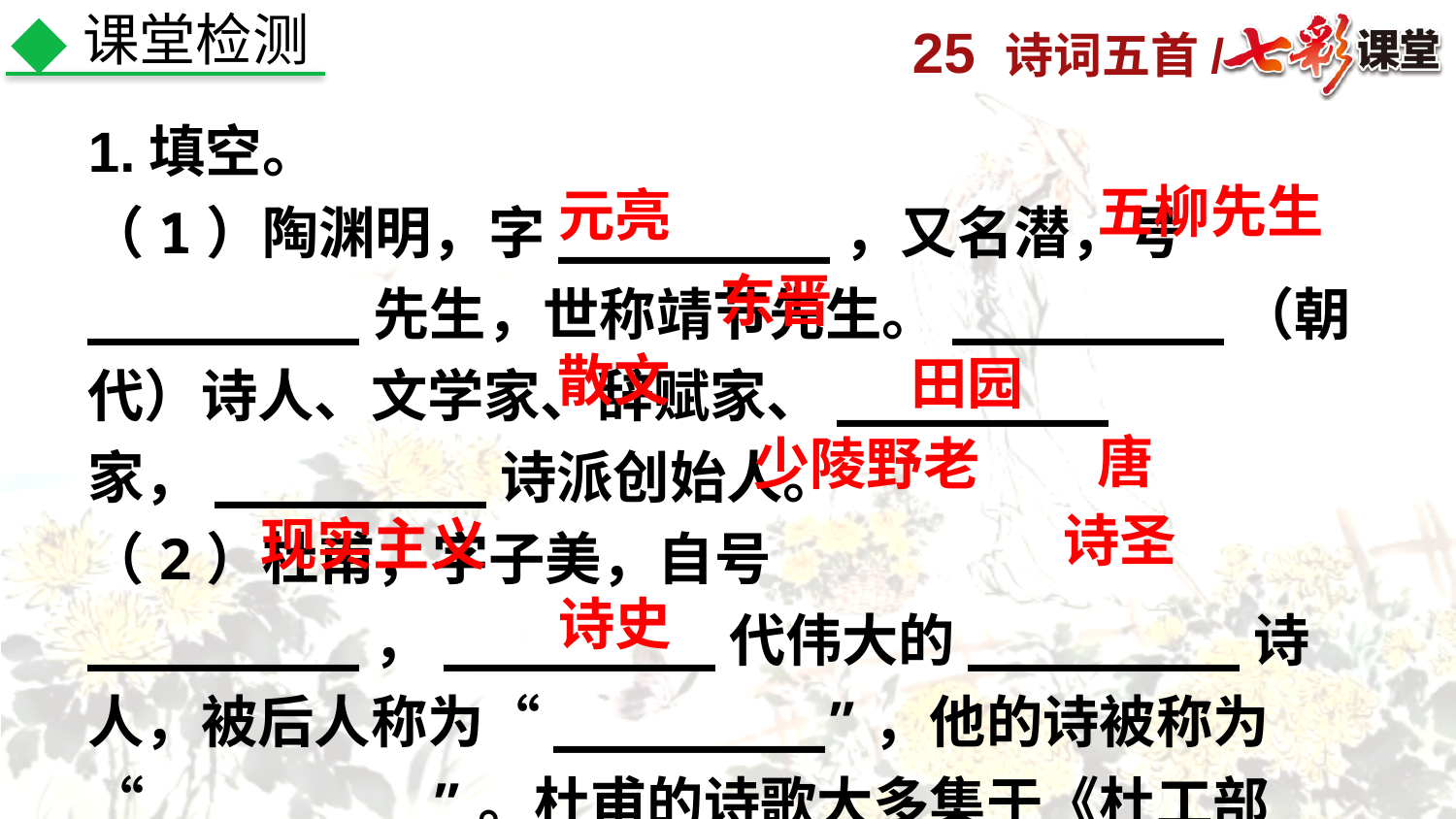

课堂检测

1.填空。
（1）陶渊明，字________，又名潜，号________先生，世称靖节先生。________（朝代）诗人、文学家、辞赋家、________家，________诗派创始人。
（2）杜甫，字子美，自号________，________代伟大的________诗人，被后人称为“________”，他的诗被称为“________”。杜甫的诗歌大多集于《杜工部集》。
五柳先生
元亮
东晋
散文
田园
唐
少陵野老
诗圣
现实主义
诗史